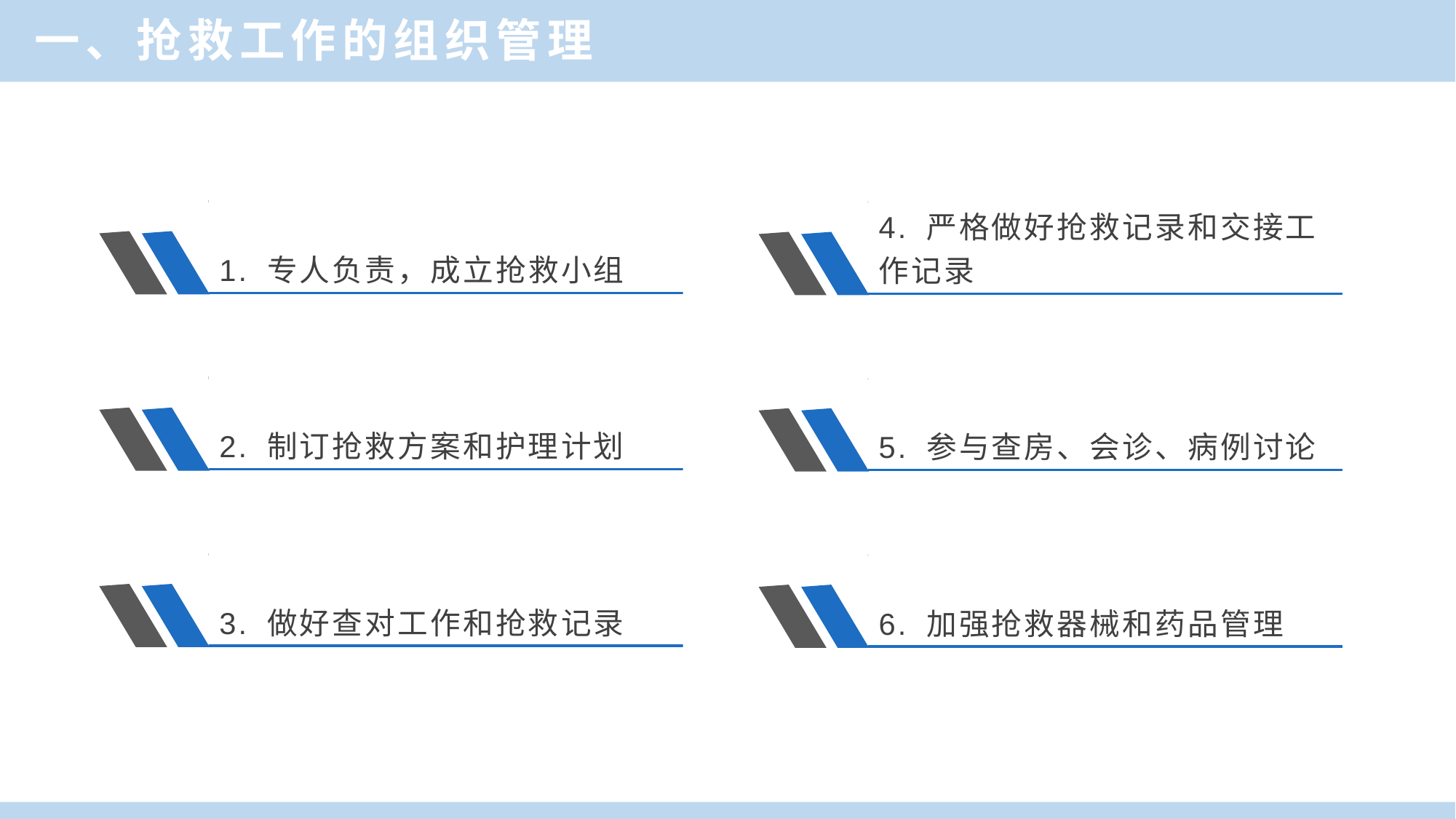

一、抢救工作的组织管理
1. 专人负责，成立抢救小组
4. 严格做好抢救记录和交接工作记录

2. 制订抢救方案和护理计划
5. 参与查房、会诊、病例讨论

3. 做好查对工作和抢救记录
6. 加强抢救器械和药品管理